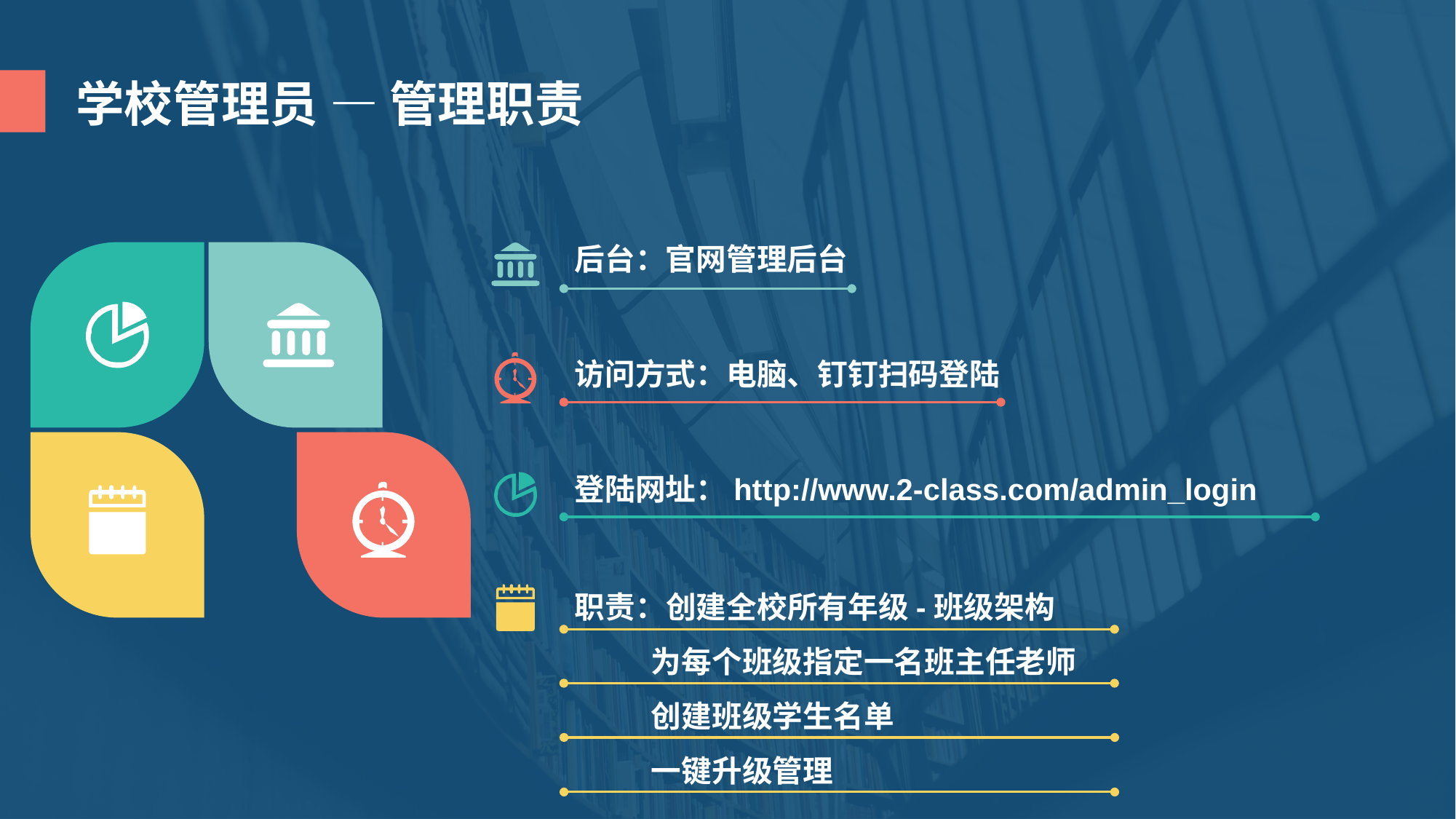

学校管理员 — 管理职责
后台：官网管理后台

访问方式：电脑、钉钉扫码登陆

登陆网址：http://www.2-class.com/admin_login

职责：创建全校所有年级-班级架构
          为每个班级指定一名班主任老师
          创建班级学生名单
          一键升级管理